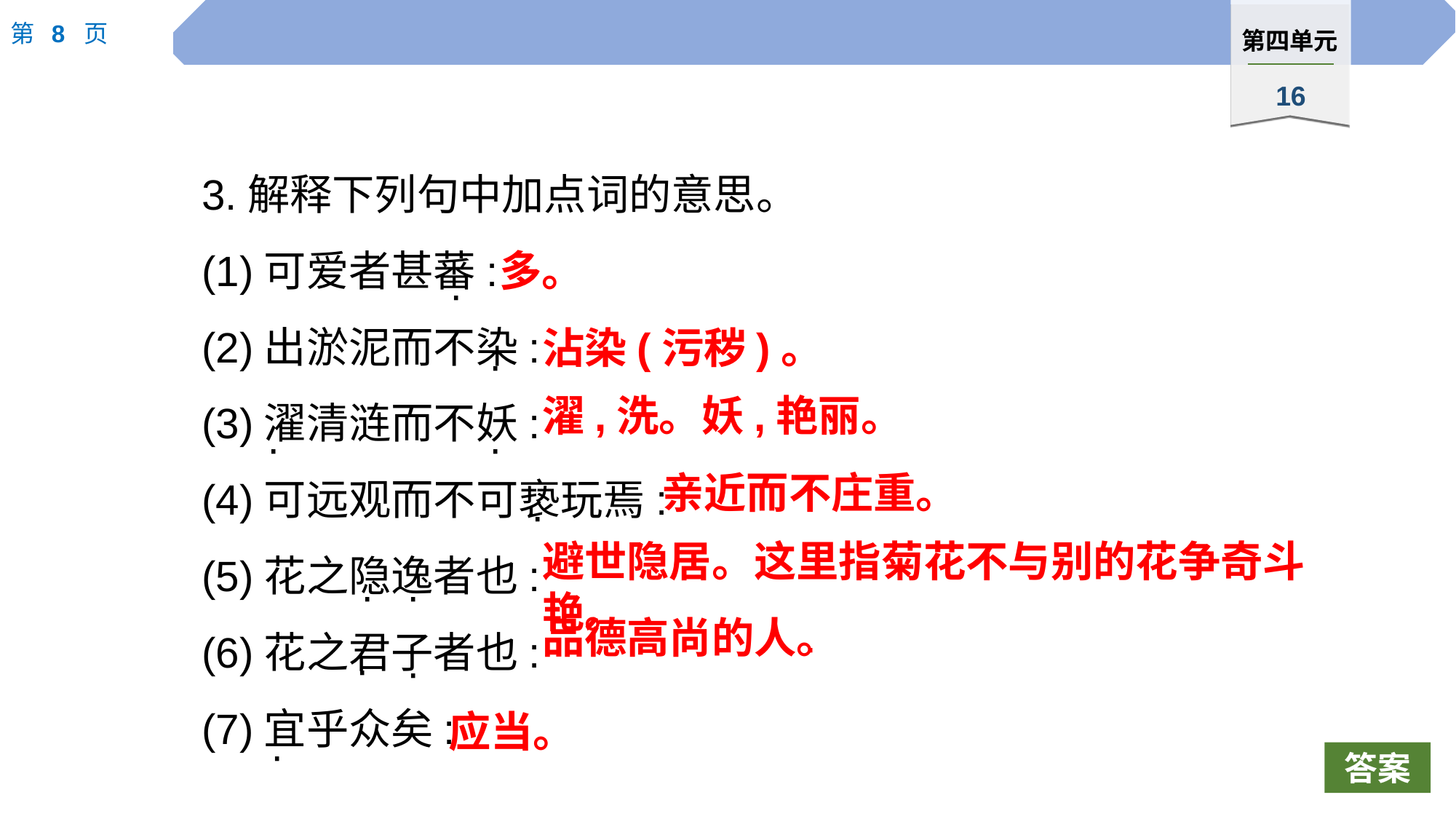

3.解释下列句中加点词的意思。
(1)可爱者甚蕃:
(2)出淤泥而不染:
(3)濯清涟而不妖:
(4)可远观而不可亵玩焉:
(5)花之隐逸者也:
(6)花之君子者也:
(7)宜乎众矣:
多。
·
沾染(污秽)。
·
濯,洗。妖,艳丽。
·
·
亲近而不庄重。
·
避世隐居。这里指菊花不与别的花争奇斗艳。
·
·
品德高尚的人。
·
·
·
应当。
·
答案